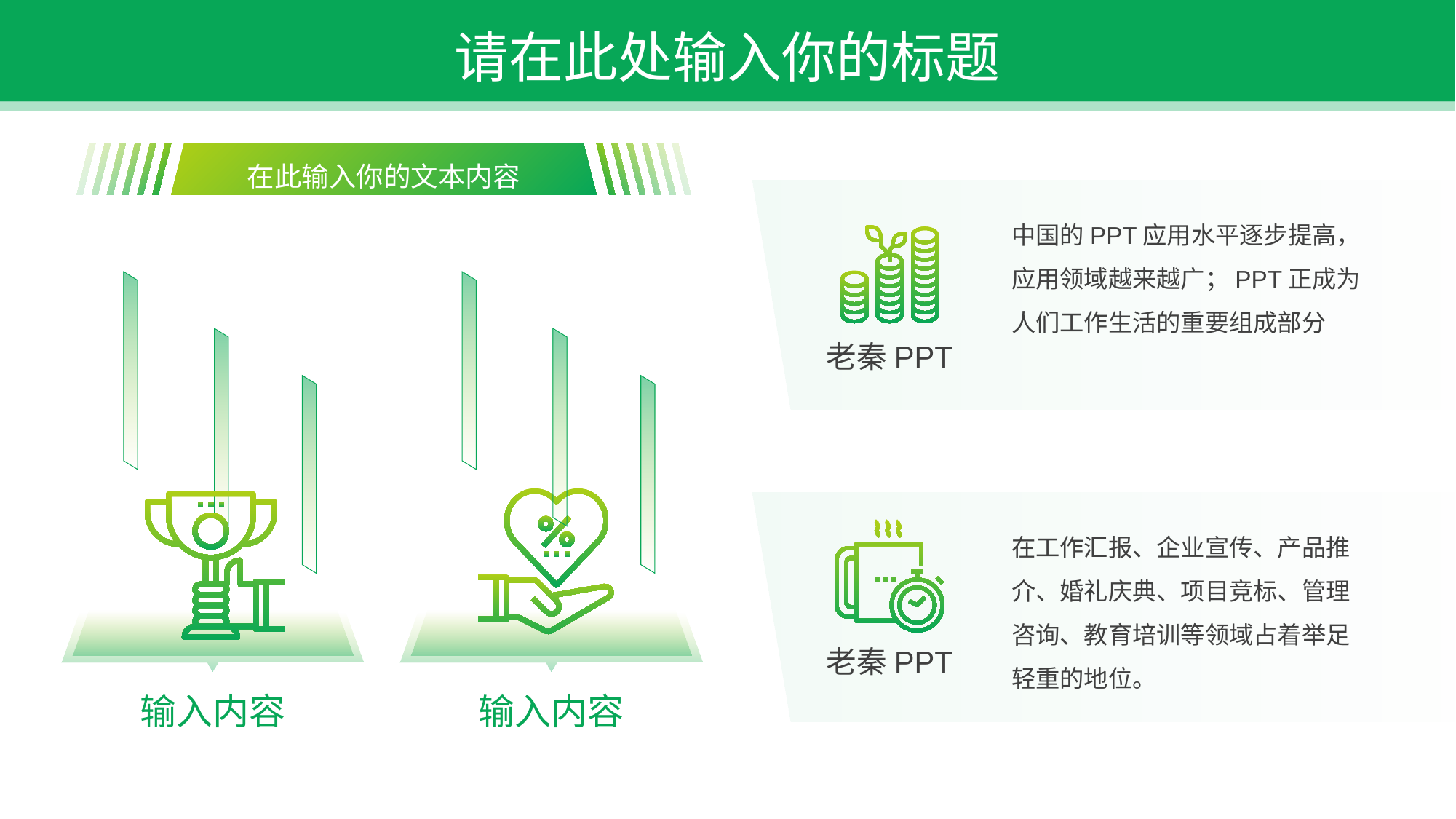

请在此处输入你的标题
在此输入你的文本内容

中国的PPT应用水平逐步提高，应用领域越来越广；PPT正成为人们工作生活的重要组成部分

老秦PPT

在工作汇报、企业宣传、产品推介、婚礼庆典、项目竞标、管理咨询、教育培训等领域占着举足轻重的地位。

老秦PPT
输入内容
输入内容